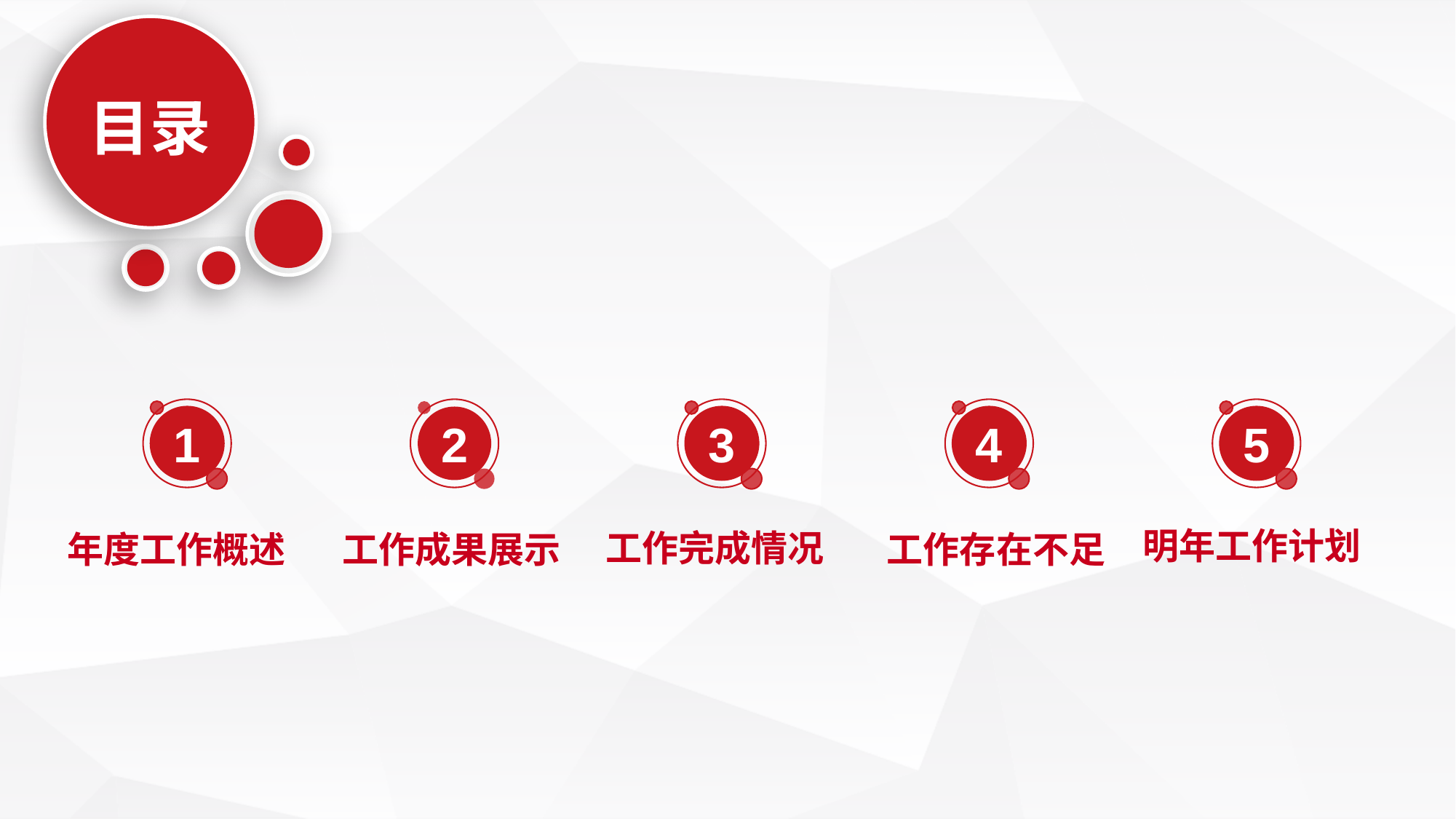

目录

1

2

3

4

5

明年工作计划
工作完成情况
年度工作概述
工作存在不足
工作成果展示